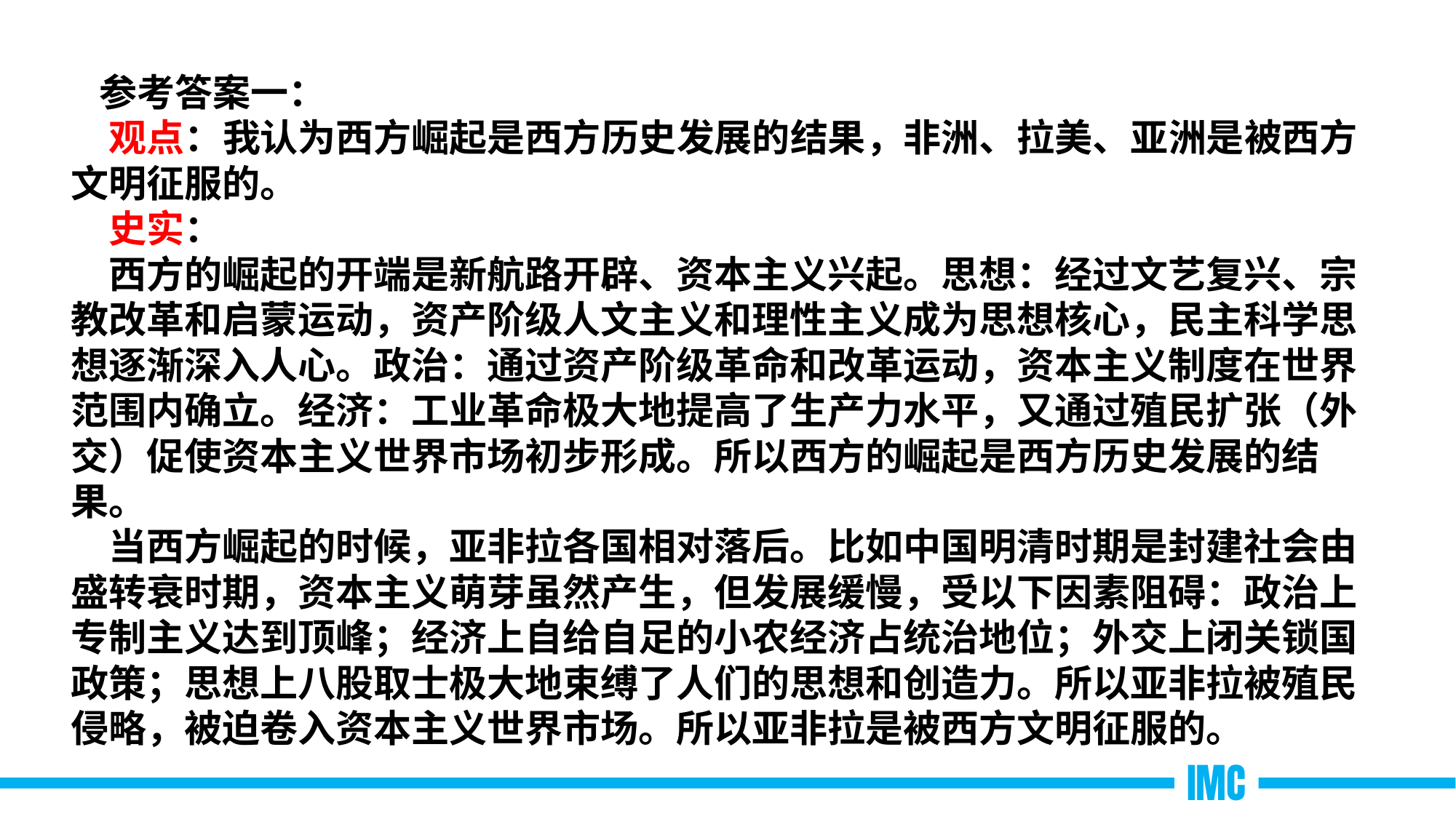

参考答案一：
观点：我认为西方崛起是西方历史发展的结果，非洲、拉美、亚洲是被西方文明征服的。
史实：
西方的崛起的开端是新航路开辟、资本主义兴起。思想：经过文艺复兴、宗教改革和启蒙运动，资产阶级人文主义和理性主义成为思想核心，民主科学思想逐渐深入人心。政治：通过资产阶级革命和改革运动，资本主义制度在世界范围内确立。经济：工业革命极大地提高了生产力水平，又通过殖民扩张（外交）促使资本主义世界市场初步形成。所以西方的崛起是西方历史发展的结果。
当西方崛起的时候，亚非拉各国相对落后。比如中国明清时期是封建社会由盛转衰时期，资本主义萌芽虽然产生，但发展缓慢，受以下因素阻碍：政治上专制主义达到顶峰；经济上自给自足的小农经济占统治地位；外交上闭关锁国政策；思想上八股取士极大地束缚了人们的思想和创造力。所以亚非拉被殖民侵略，被迫卷入资本主义世界市场。所以亚非拉是被西方文明征服的。